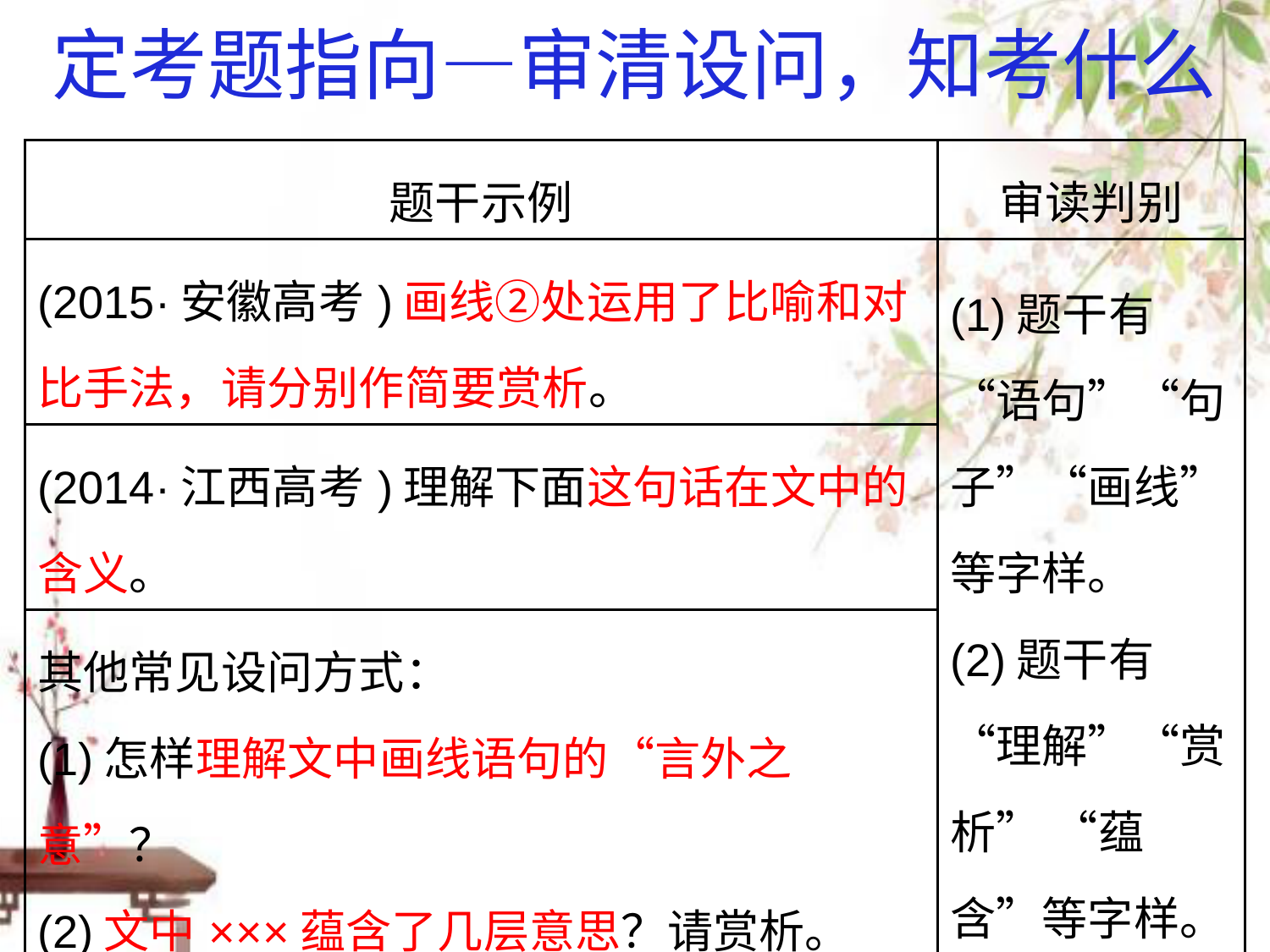

# 定考题指向—审清设问，知考什么
| 题干示例 | 审读判别 |
| --- | --- |
| (2015·安徽高考)画线②处运用了比喻和对比手法，请分别作简要赏析。 | (1)题干有“语句”“句子”“画线”等字样。 (2)题干有“理解”“赏析” “蕴含”等字样。 |
| (2014·江西高考)理解下面这句话在文中的含义。 |  |
| 其他常见设问方式： (1)怎样理解文中画线语句的“言外之意”？ (2)文中×××蕴含了几层意思？请赏析。 |  |